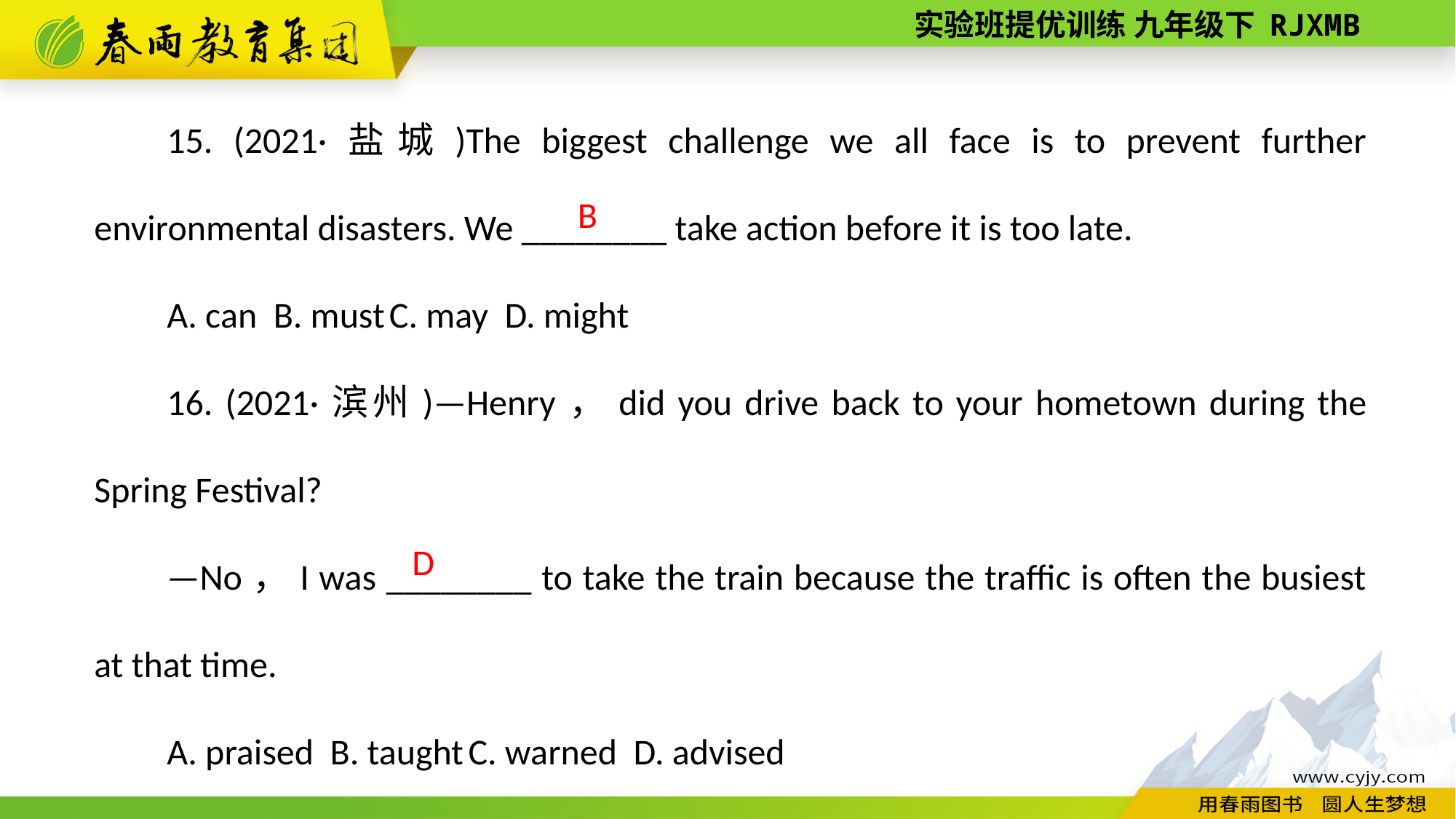

15. (2021·盐城)The biggest challenge we all face is to prevent further environmental disasters. We ________ take action before it is too late.
A. can  B. must C. may  D. might
16. (2021·滨州)—Henry，did you drive back to your hometown during the Spring Festival?
—No，I was ________ to take the train because the traffic is often the busiest at that time.
A. praised  B. taught C. warned  D. advised
B
D